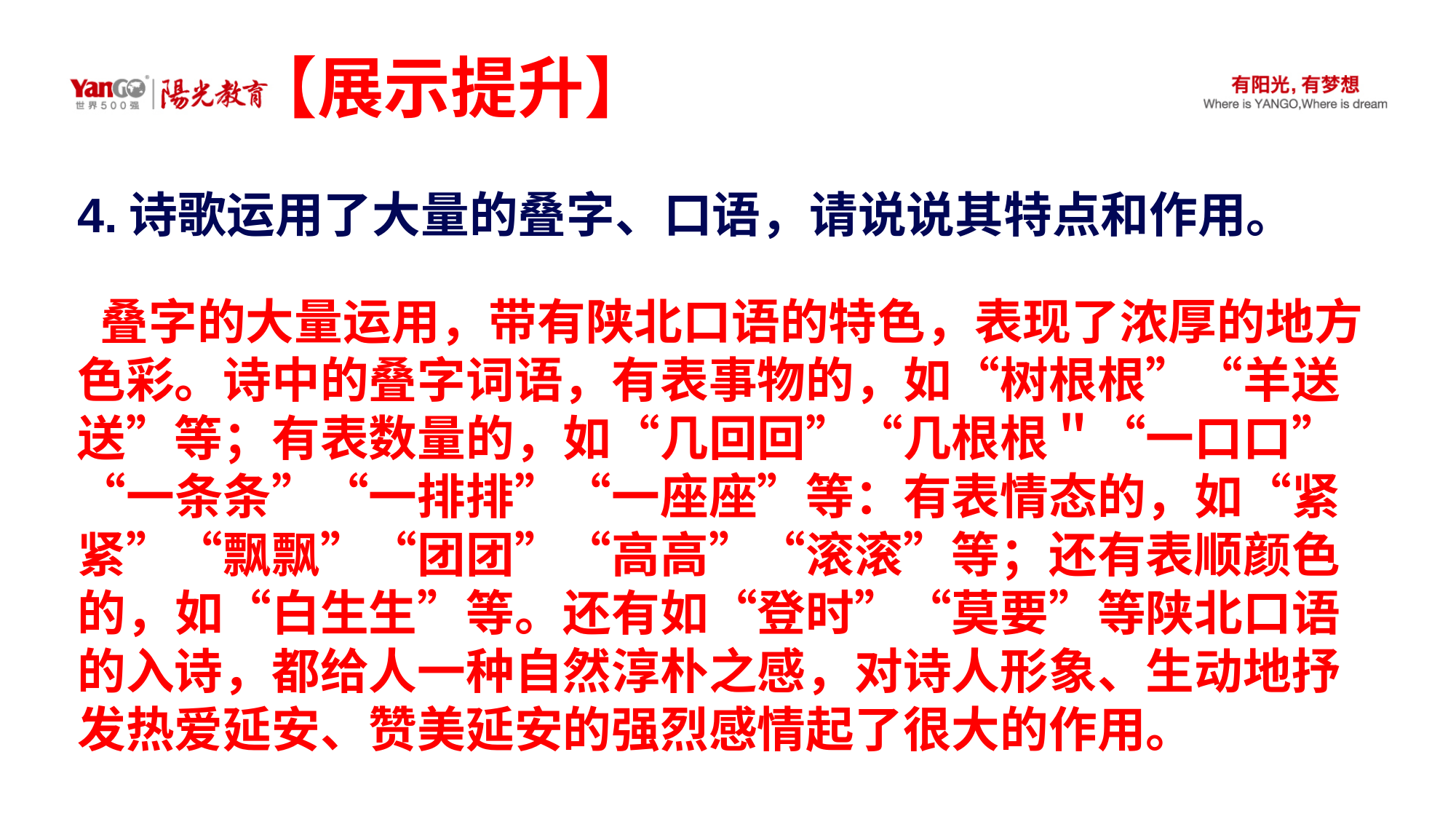

【展示提升】

4.诗歌运用了大量的叠字、口语，请说说其特点和作用。

 叠字的大量运用，带有陕北口语的特色，表现了浓厚的地方色彩。诗中的叠字词语，有表事物的，如“树根根”“羊送送”等；有表数量的，如“几回回”“几根根＂“一口口”“一条条”“一排排”“一座座”等：有表情态的，如“紧紧”“飘飘”“团团”“高高”“滚滚”等；还有表顺颜色的，如“白生生”等。还有如“登时”“莫要”等陕北口语的入诗，都给人一种自然淳朴之感，对诗人形象、生动地抒发热爱延安、赞美延安的强烈感情起了很大的作用。